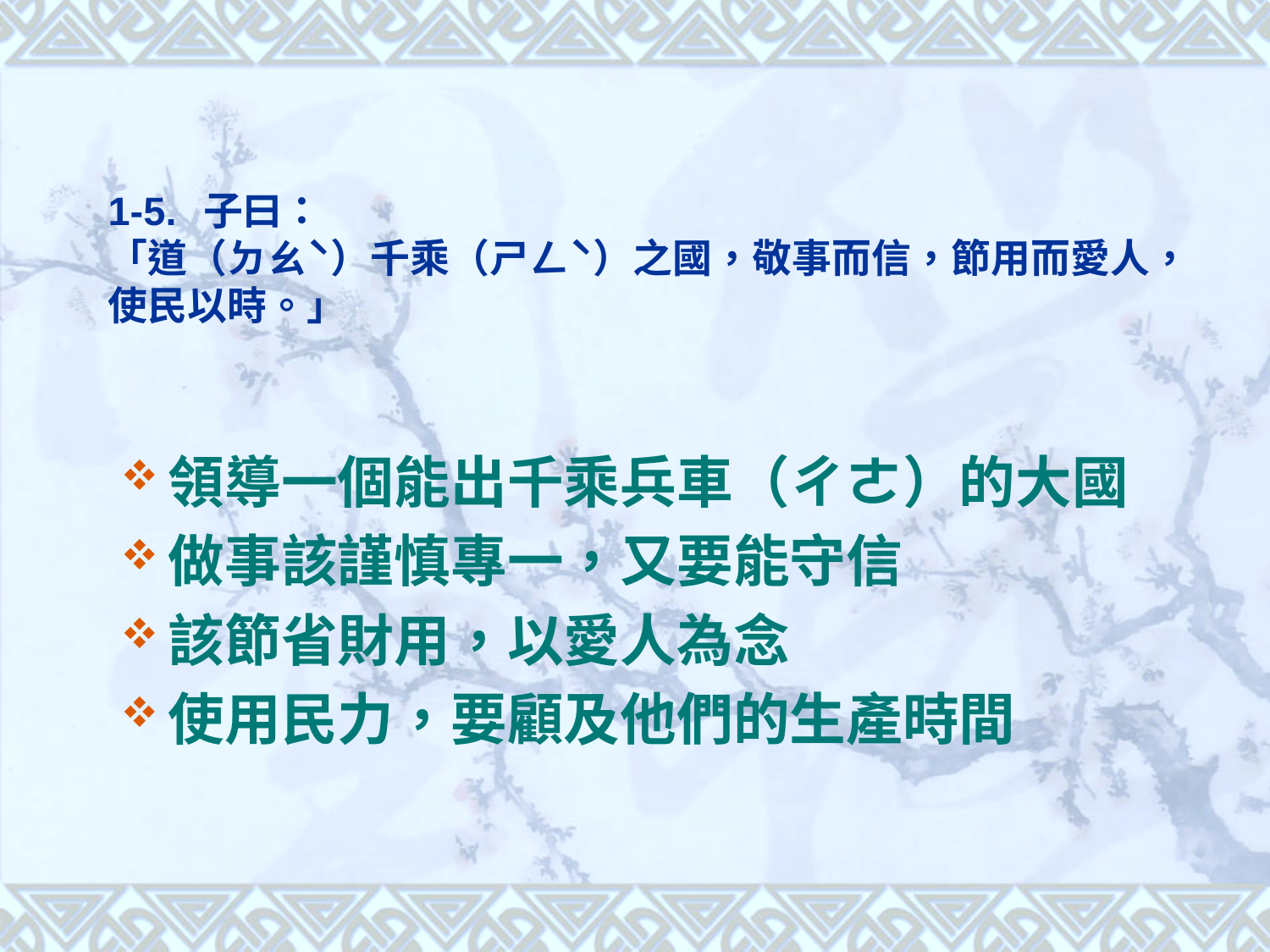

# 1-5.  子曰： 「道（ㄉㄠˋ）千乘（ㄕㄥˋ）之國，敬事而信，節用而愛人，使民以時。」
領導一個能出千乘兵車（ㄔㄜ）的大國
做事該謹慎專一，又要能守信
該節省財用，以愛人為念
使用民力，要顧及他們的生產時間